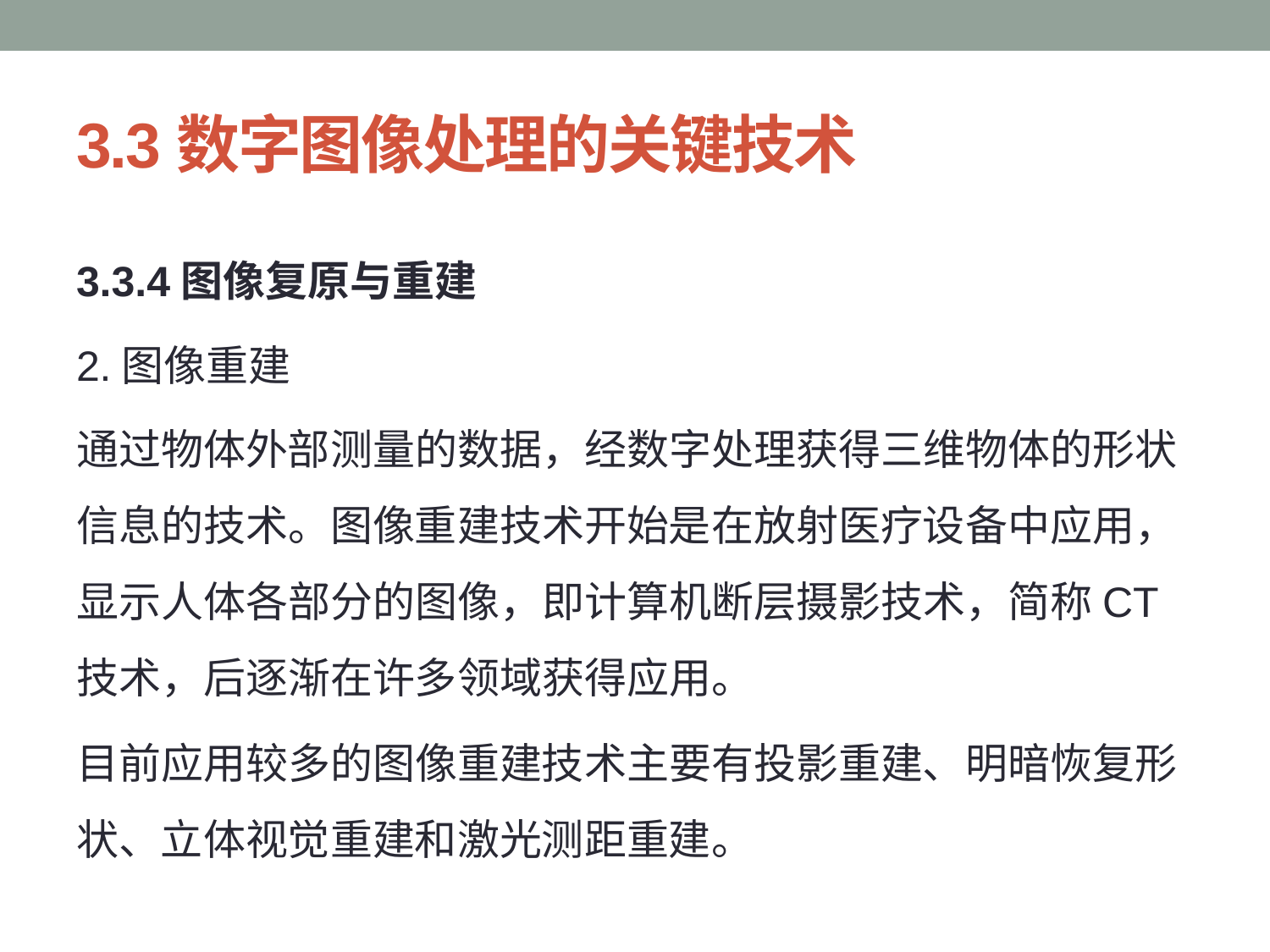

# 3.3数字图像处理的关键技术
3.3.4图像复原与重建
2.图像重建
通过物体外部测量的数据，经数字处理获得三维物体的形状信息的技术。图像重建技术开始是在放射医疗设备中应用，显示人体各部分的图像，即计算机断层摄影技术，简称CT技术，后逐渐在许多领域获得应用。
目前应用较多的图像重建技术主要有投影重建、明暗恢复形状、立体视觉重建和激光测距重建。